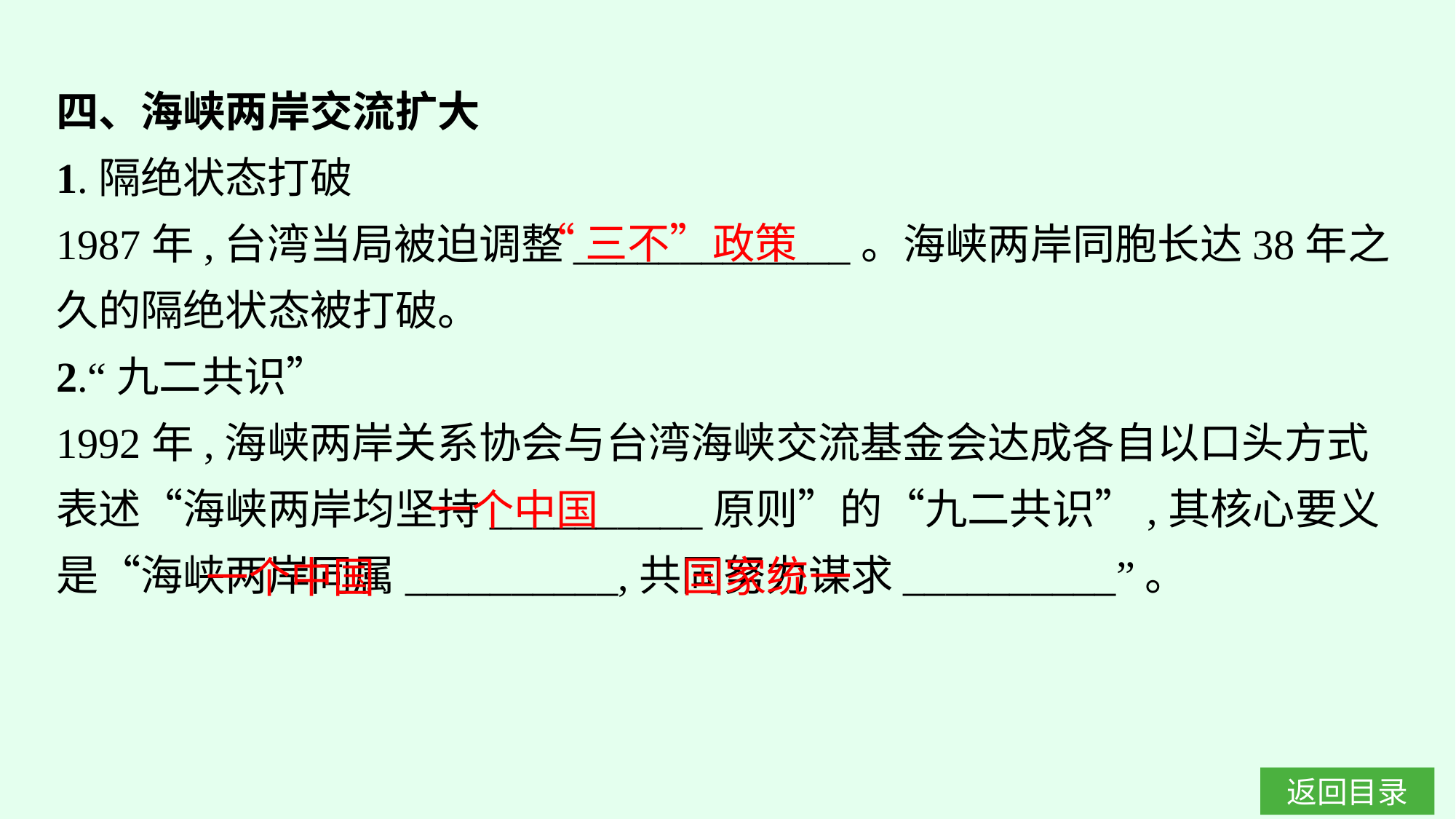

四、海峡两岸交流扩大
1.隔绝状态打破
1987年,台湾当局被迫调整_____________。海峡两岸同胞长达38年之久的隔绝状态被打破。
2.“九二共识”
1992年,海峡两岸关系协会与台湾海峡交流基金会达成各自以口头方式表述“海峡两岸均坚持__________原则”的“九二共识”,其核心要义是“海峡两岸同属__________,共同努力谋求__________”。
“三不”政策
一个中国
国家统一
一个中国